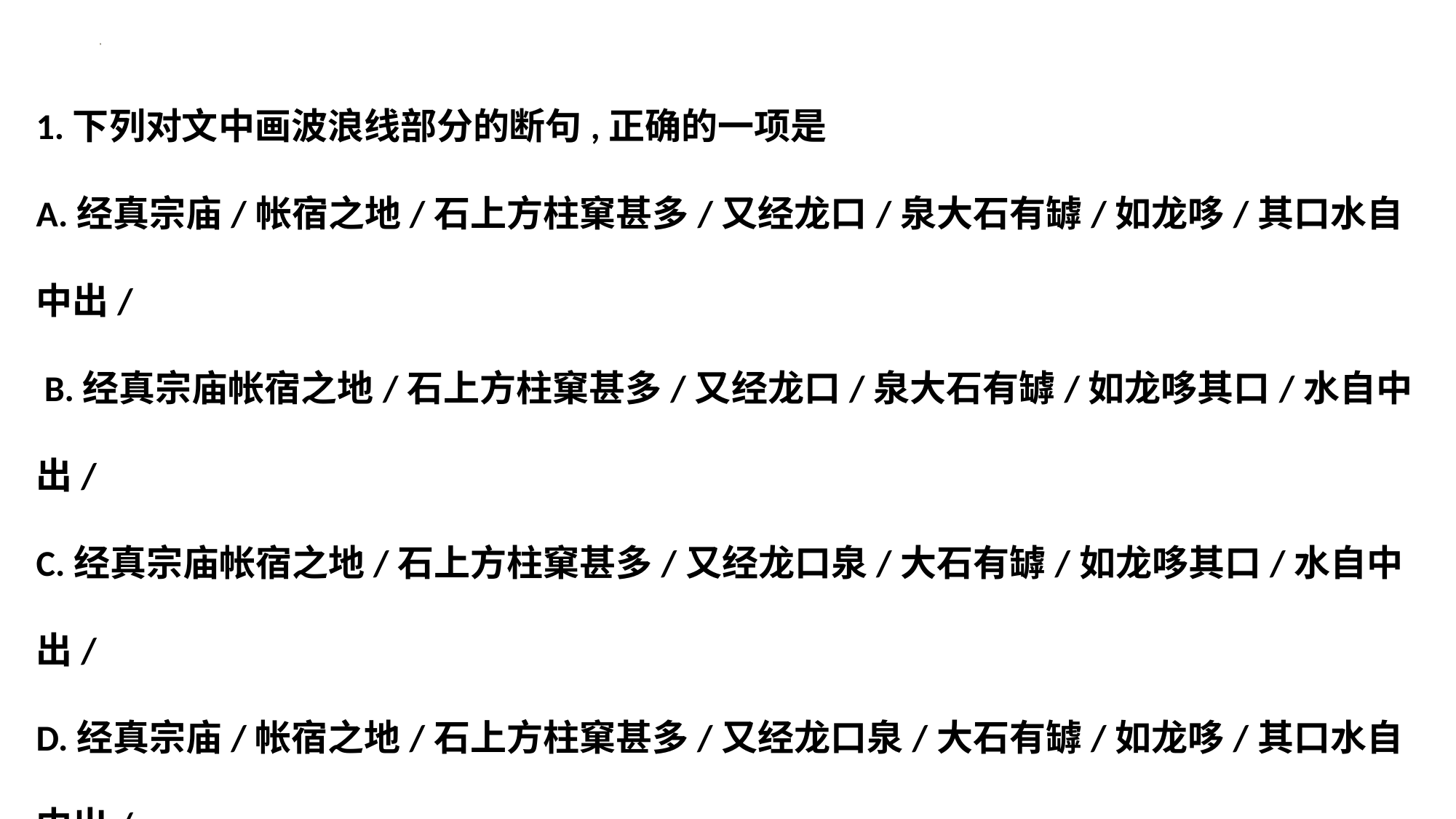

1.下列对文中画波浪线部分的断句,正确的一项是
A.经真宗庙/帐宿之地/石上方柱窠甚多/又经龙口/泉大石有罅/如龙哆/其口水自中出/
 B.经真宗庙帐宿之地/石上方柱窠甚多/又经龙口/泉大石有罅/如龙哆其口/水自中出/
C.经真宗庙帐宿之地/石上方柱窠甚多/又经龙口泉/大石有罅/如龙哆其口/水自中出/
D.经真宗庙/帐宿之地/石上方柱窠甚多/又经龙口泉/大石有罅/如龙哆/其口水自中出/